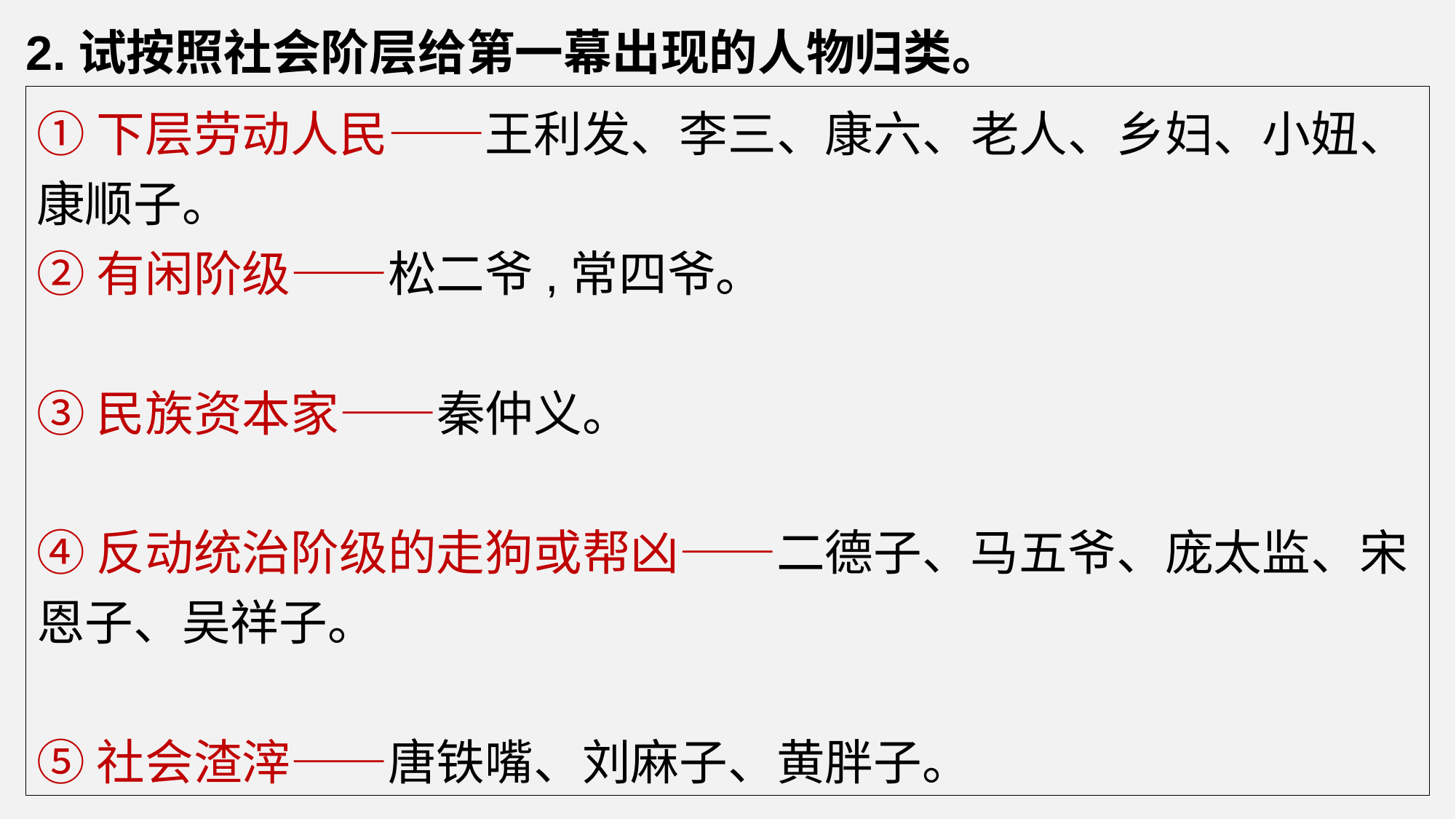

2.试按照社会阶层给第一幕出现的人物归类。
①下层劳动人民——王利发、李三、康六、老人、乡妇、小妞、康顺子。
②有闲阶级——松二爷,常四爷。

③民族资本家——秦仲义。

④反动统治阶级的走狗或帮凶——二德子、马五爷、庞太监、宋恩子、吴祥子。

⑤社会渣滓——唐铁嘴、刘麻子、黄胖子。